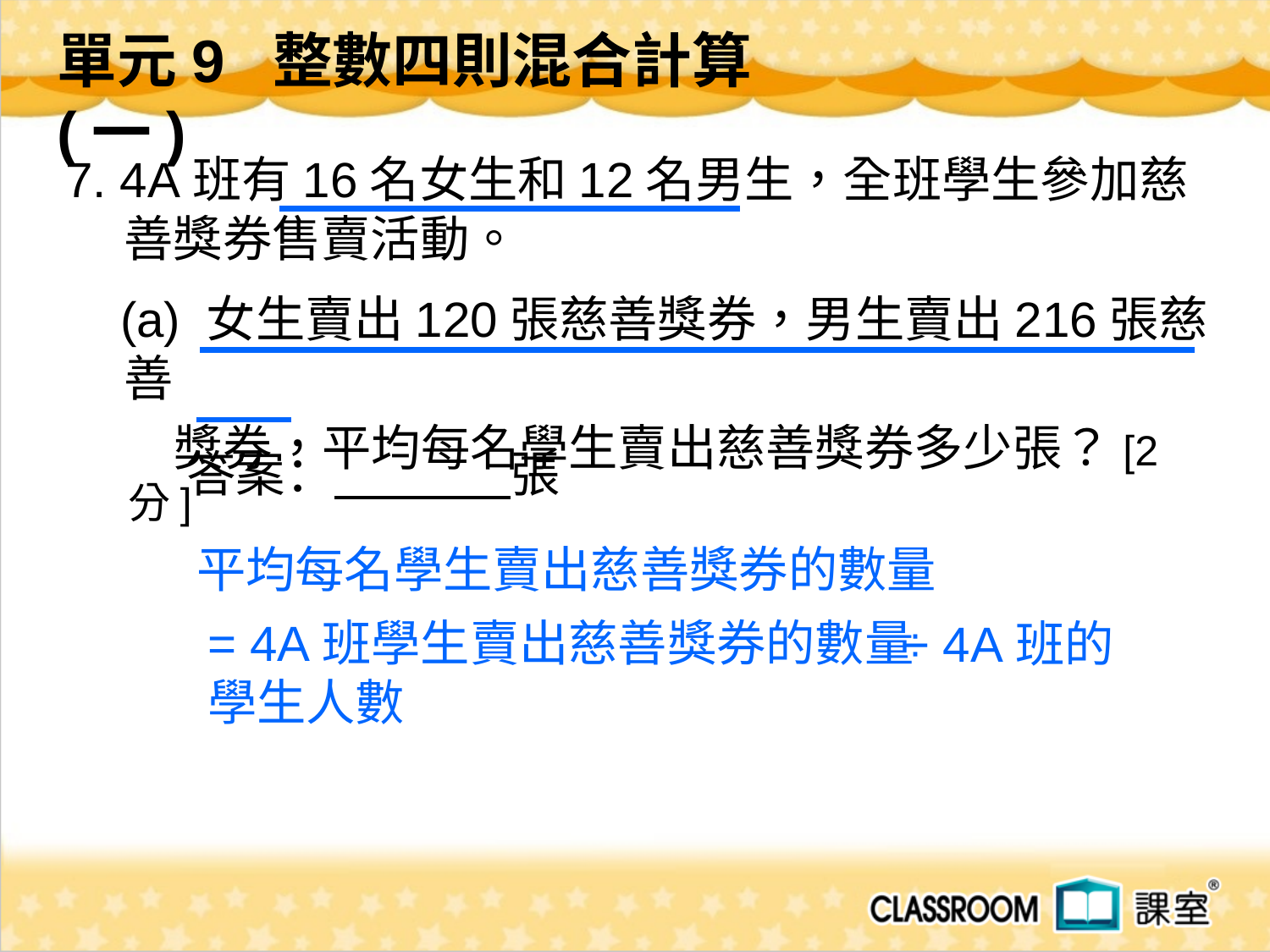

單元9  整數四則混合計算(一)
  7. 4A班有16名女生和12名男生，全班學生參加慈善獎券售賣活動。
      (a) 女生賣出120張慈善獎券，男生賣出216張慈善
           獎券，平均每名學生賣出慈善獎券多少張？[2分]
答案：                張
平均每名學生賣出慈善獎券的數量
= 4A班學生賣出慈善獎券的數量
÷ 4A班的
學生人數